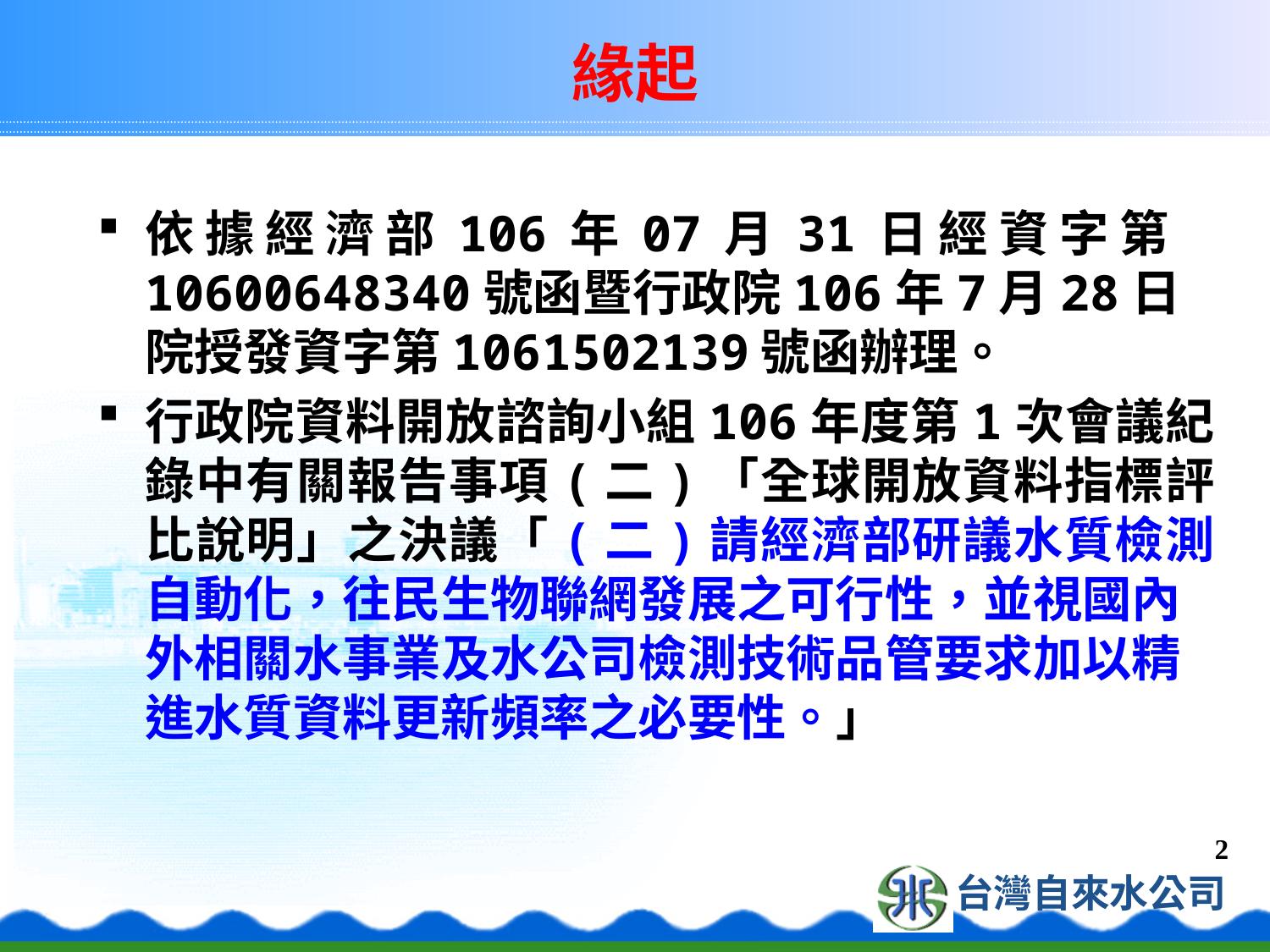

# 緣起
依據經濟部106年07月31日經資字第10600648340號函暨行政院106年7月28日院授發資字第1061502139號函辦理。
行政院資料開放諮詢小組106年度第1次會議紀錄中有關報告事項(二)「全球開放資料指標評比說明」之決議「(二)請經濟部研議水質檢測自動化，往民生物聯網發展之可行性，並視國內外相關水事業及水公司檢測技術品管要求加以精進水質資料更新頻率之必要性。」

2